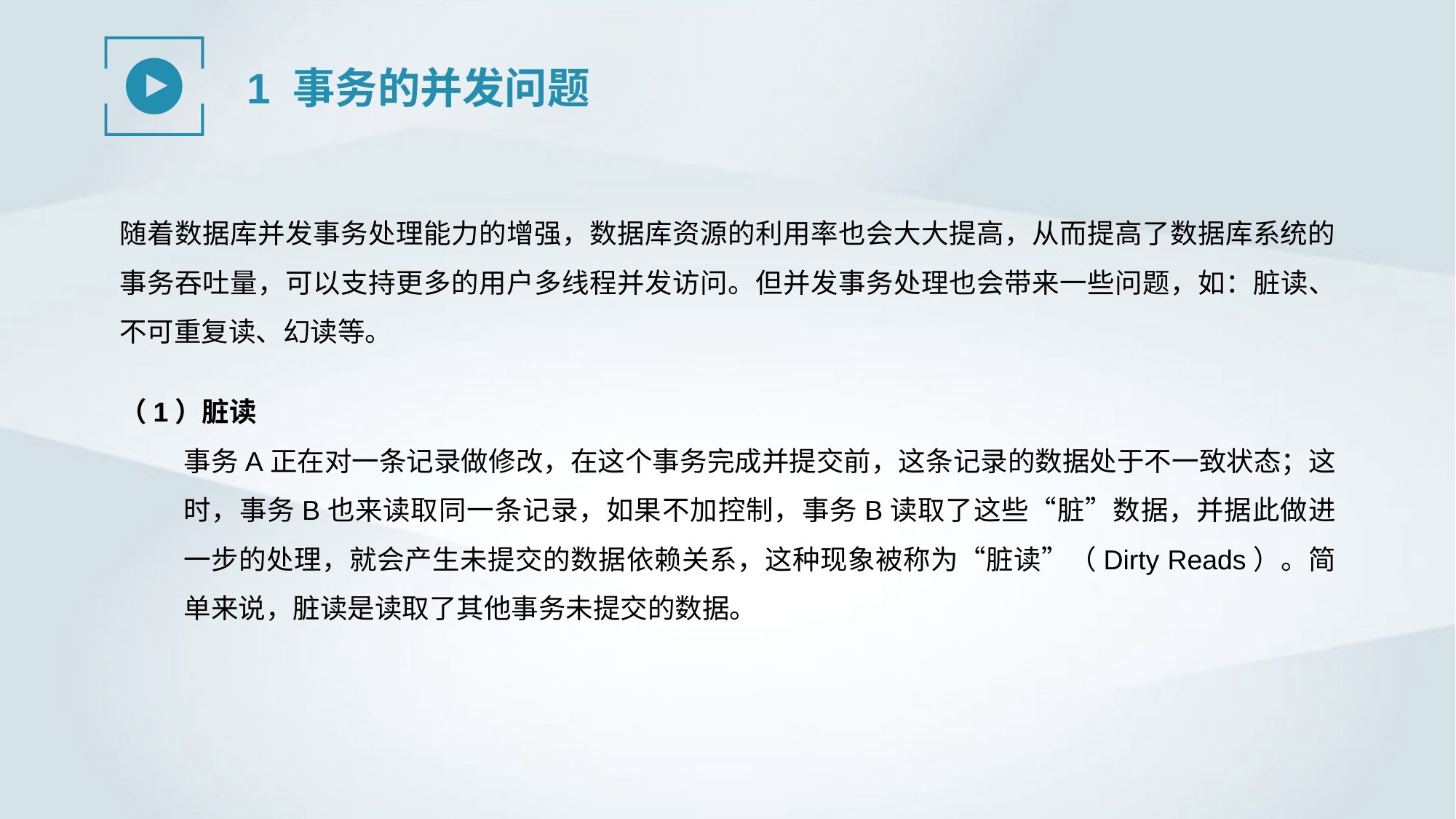

1 事务的并发问题
随着数据库并发事务处理能力的增强，数据库资源的利用率也会大大提高，从而提高了数据库系统的事务吞吐量，可以支持更多的用户多线程并发访问。但并发事务处理也会带来一些问题，如：脏读、不可重复读、幻读等。
（1）脏读
事务A正在对一条记录做修改，在这个事务完成并提交前，这条记录的数据处于不一致状态；这时，事务B也来读取同一条记录，如果不加控制，事务B读取了这些“脏”数据，并据此做进一步的处理，就会产生未提交的数据依赖关系，这种现象被称为“脏读”（Dirty Reads）。简单来说，脏读是读取了其他事务未提交的数据。